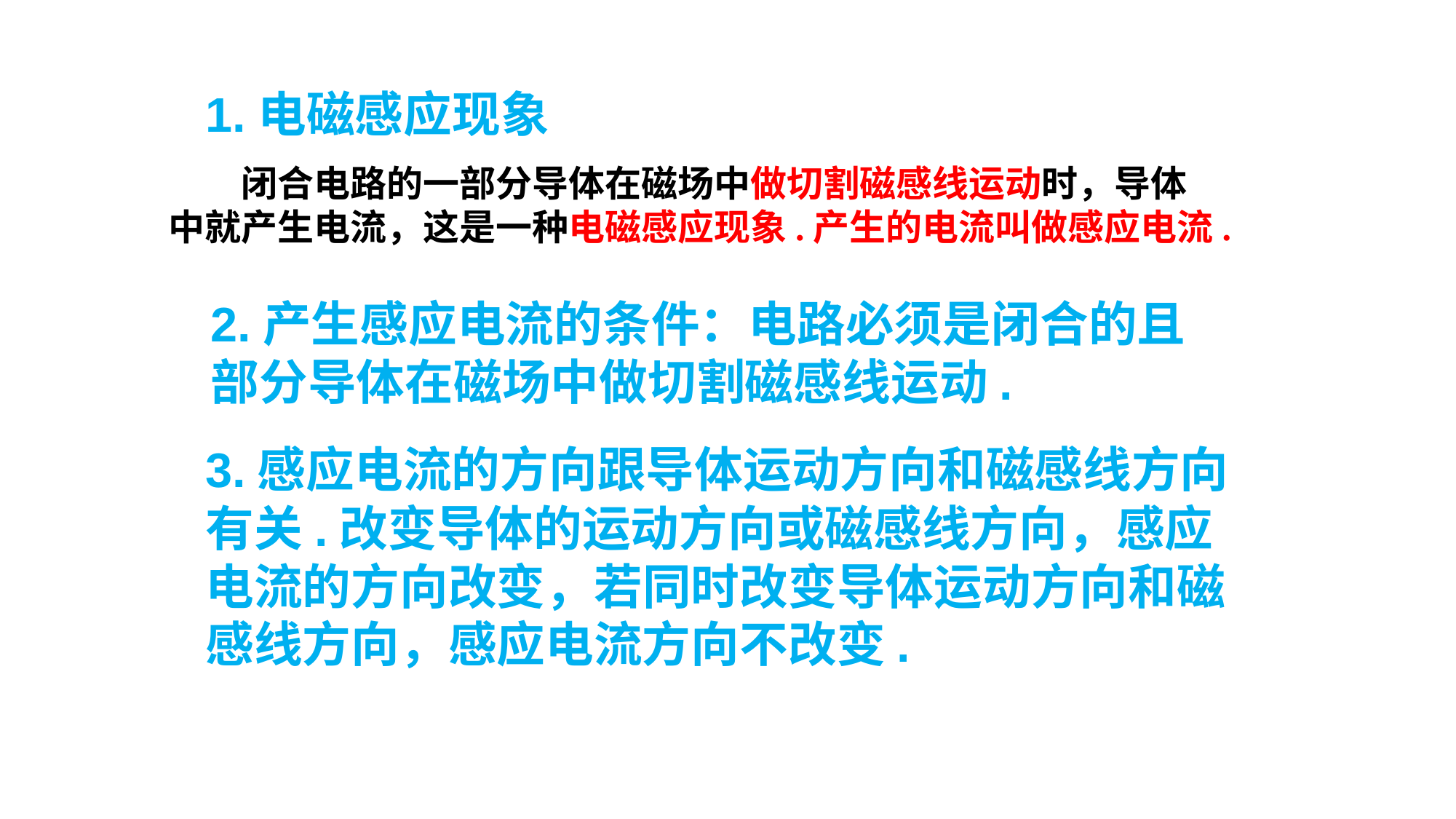

1.电磁感应现象
　　闭合电路的一部分导体在磁场中做切割磁感线运动时，导体中就产生电流，这是一种电磁感应现象.产生的电流叫做感应电流.
2.产生感应电流的条件：电路必须是闭合的且部分导体在磁场中做切割磁感线运动.
3.感应电流的方向跟导体运动方向和磁感线方向有关.改变导体的运动方向或磁感线方向，感应电流的方向改变，若同时改变导体运动方向和磁感线方向，感应电流方向不改变.